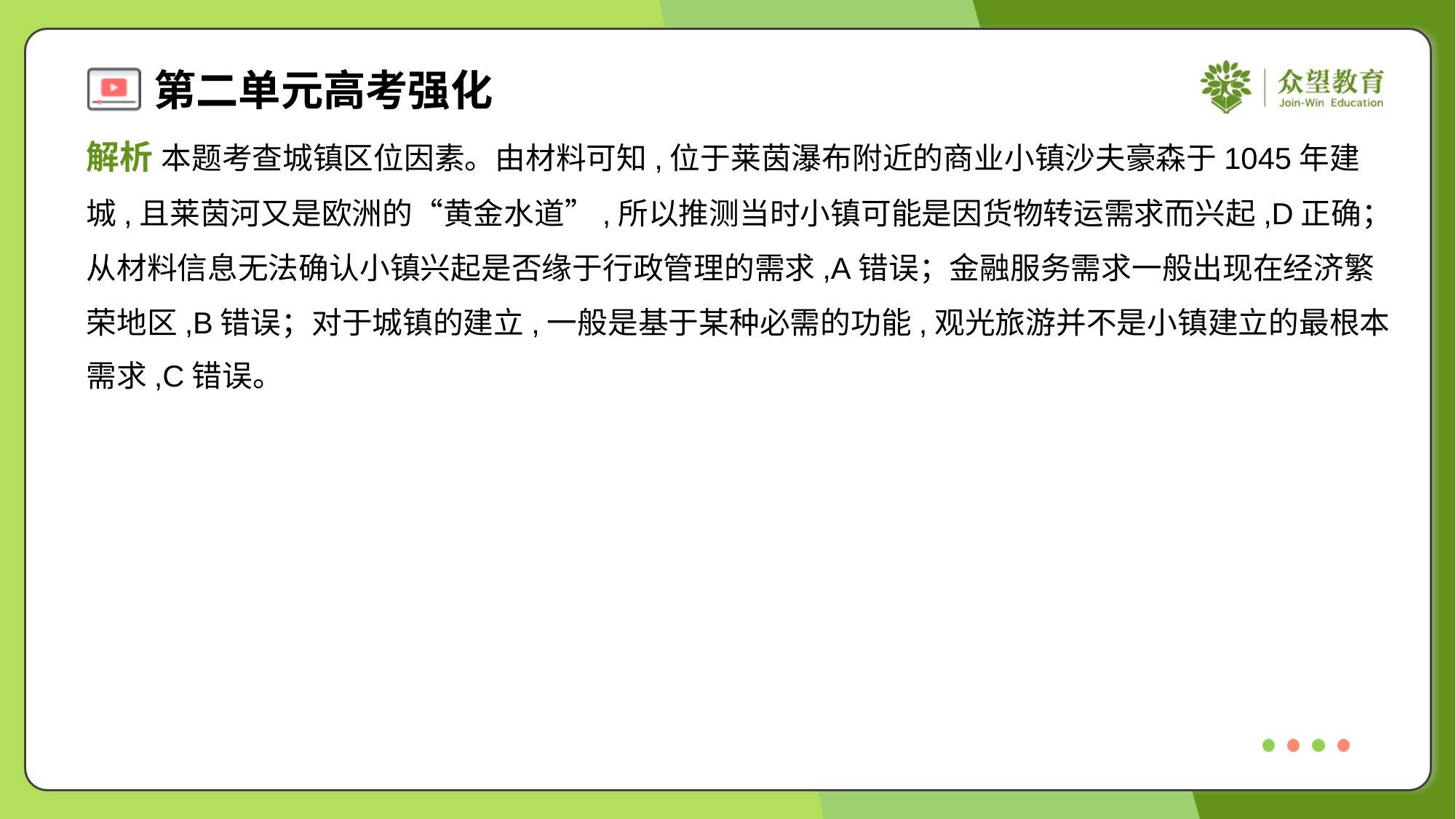

解析 本题考查城镇区位因素。由材料可知,位于莱茵瀑布附近的商业小镇沙夫豪森于1045年建
城,且莱茵河又是欧洲的“黄金水道”,所以推测当时小镇可能是因货物转运需求而兴起,D正确；
从材料信息无法确认小镇兴起是否缘于行政管理的需求,A错误；金融服务需求一般出现在经济繁
荣地区,B错误；对于城镇的建立,一般是基于某种必需的功能,观光旅游并不是小镇建立的最根本
需求,C错误。